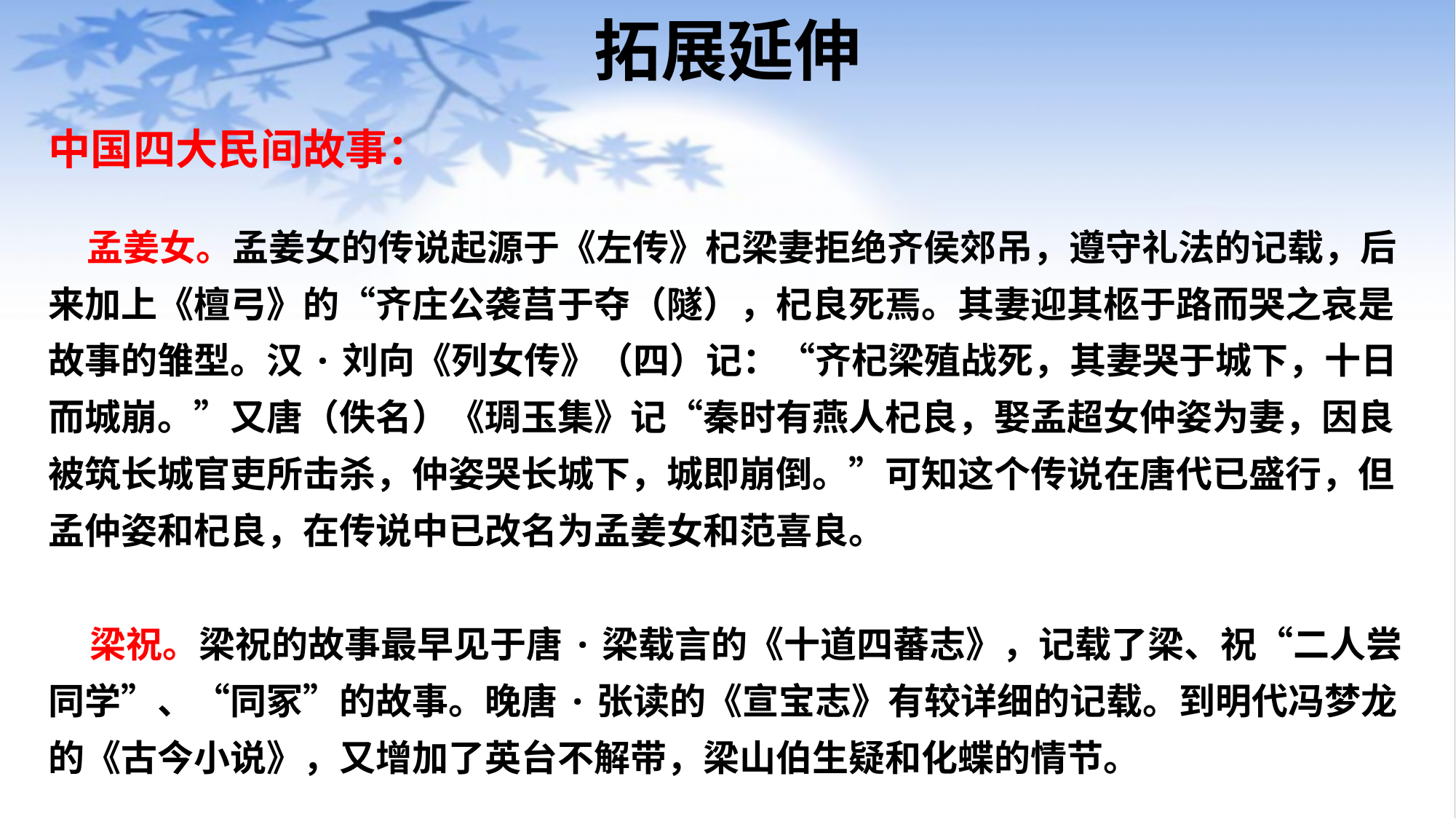

拓展延伸
中国四大民间故事：

      孟姜女。孟姜女的传说起源于《左传》杞梁妻拒绝齐侯郊吊，遵守礼法的记载，后来加上《檀弓》的“齐庄公袭莒于夺（隧），杞良死焉。其妻迎其柩于路而哭之哀是故事的雏型。汉·刘向《列女传》（四）记：“齐杞梁殖战死，其妻哭于城下，十日而城崩。”又唐（佚名）《琱玉集》记“秦时有燕人杞良，娶孟超女仲姿为妻，因良被筑长城官吏所击杀，仲姿哭长城下，城即崩倒。”可知这个传说在唐代已盛行，但孟仲姿和杞良，在传说中已改名为孟姜女和范喜良。

    梁祝。梁祝的故事最早见于唐·梁载言的《十道四蕃志》，记载了梁、祝“二人尝同学”、“同冢”的故事。晚唐·张读的《宣宝志》有较详细的记载。到明代冯梦龙的《古今小说》，又增加了英台不解带，梁山伯生疑和化蝶的情节。